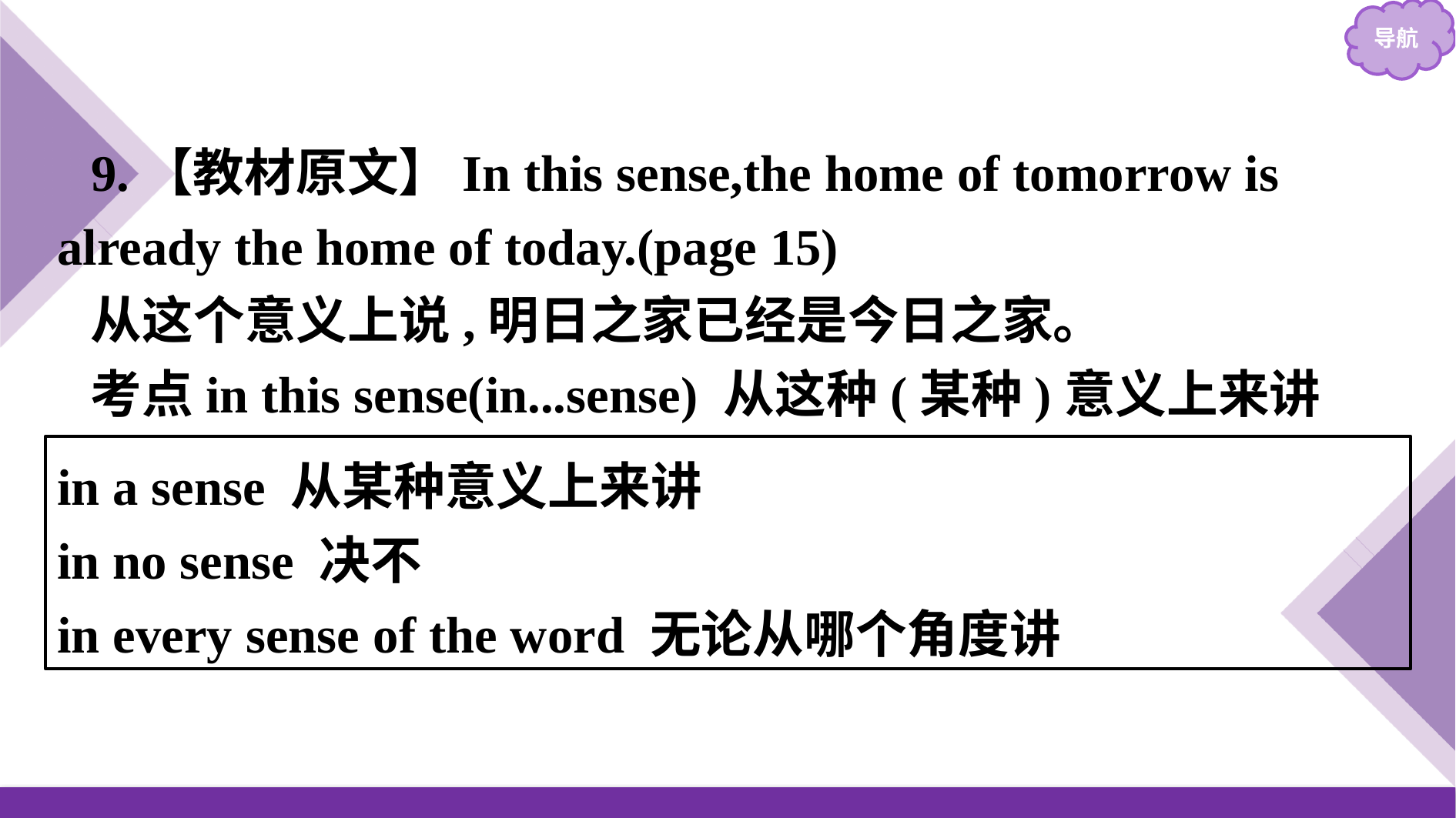

9.【教材原文】In this sense,the home of tomorrow is already the home of today.(page 15)
从这个意义上说,明日之家已经是今日之家。
考点in this sense(in...sense) 从这种(某种)意义上来讲
in a sense 从某种意义上来讲
in no sense 决不
in every sense of the word 无论从哪个角度讲